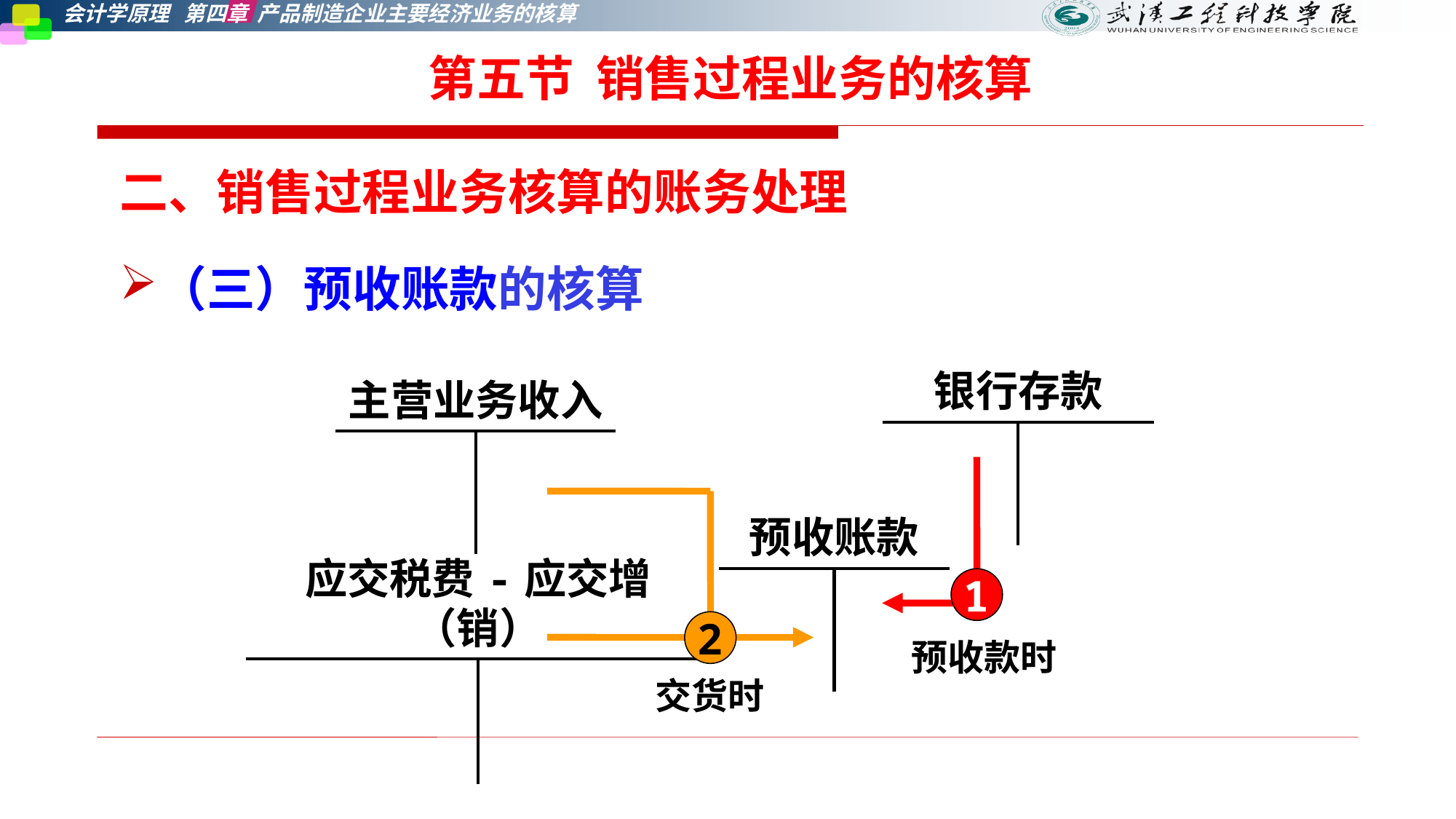

第五节  销售过程业务的核算
二、销售过程业务核算的账务处理
（三）预收账款的核算
| 银行存款 |  |
| --- | --- |
|  |  |
| 主营业务收入 |  |
| --- | --- |
|  |  |

| 预收账款 |  |
| --- | --- |
|  |  |
| 应交税费-应交增（销） |  |
| --- | --- |
|  |  |
1

2
预收款时

交货时